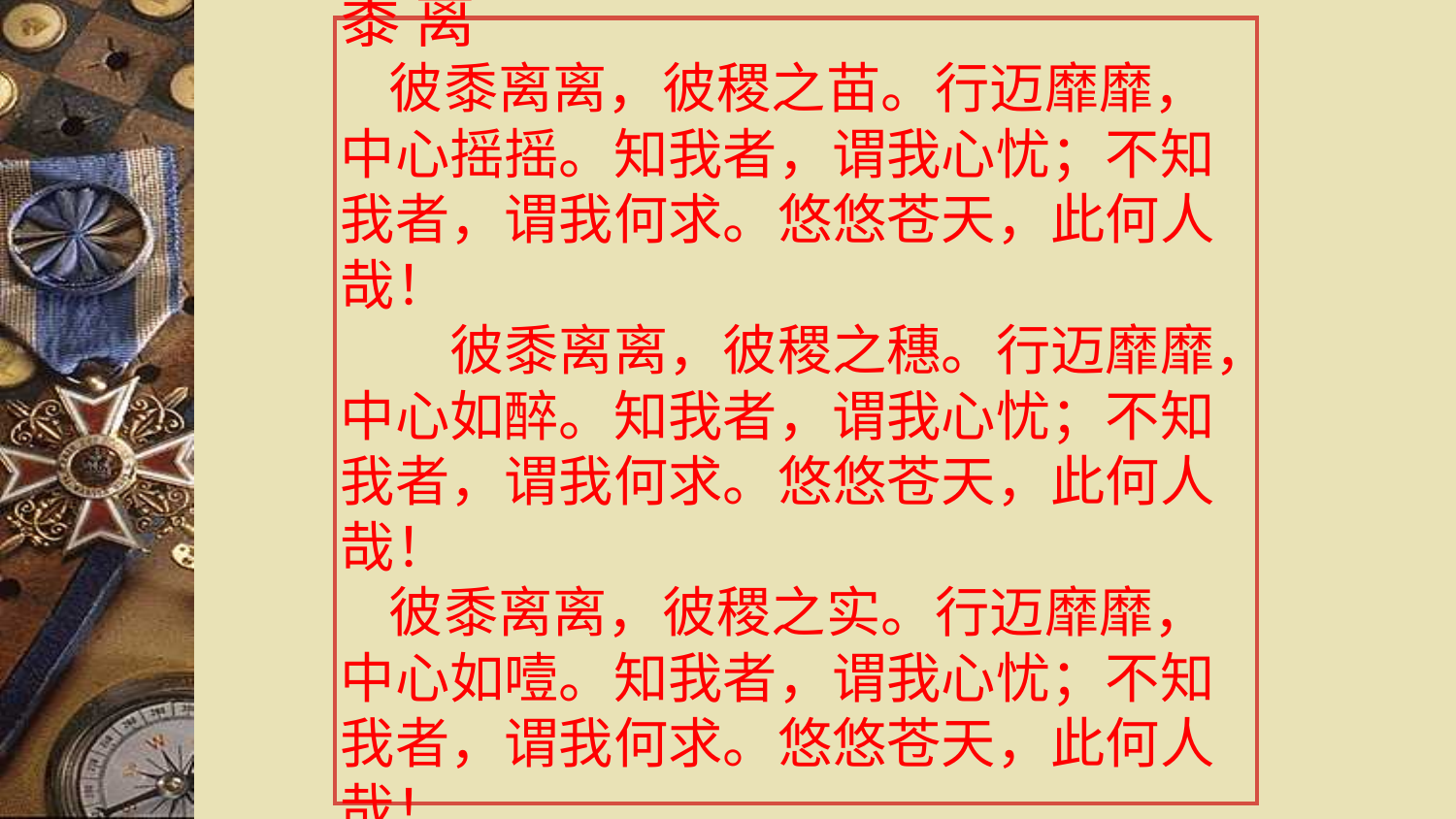

# 黍 离 彼黍离离，彼稷之苗。行迈靡靡，中心摇摇。知我者，谓我心忧；不知我者，谓我何求。悠悠苍天，此何人哉！ 　　彼黍离离，彼稷之穗。行迈靡靡，中心如醉。知我者，谓我心忧；不知我者，谓我何求。悠悠苍天，此何人哉！ 彼黍离离，彼稷之实。行迈靡靡，中心如噎。知我者，谓我心忧；不知我者，谓我何求。悠悠苍天，此何人哉！